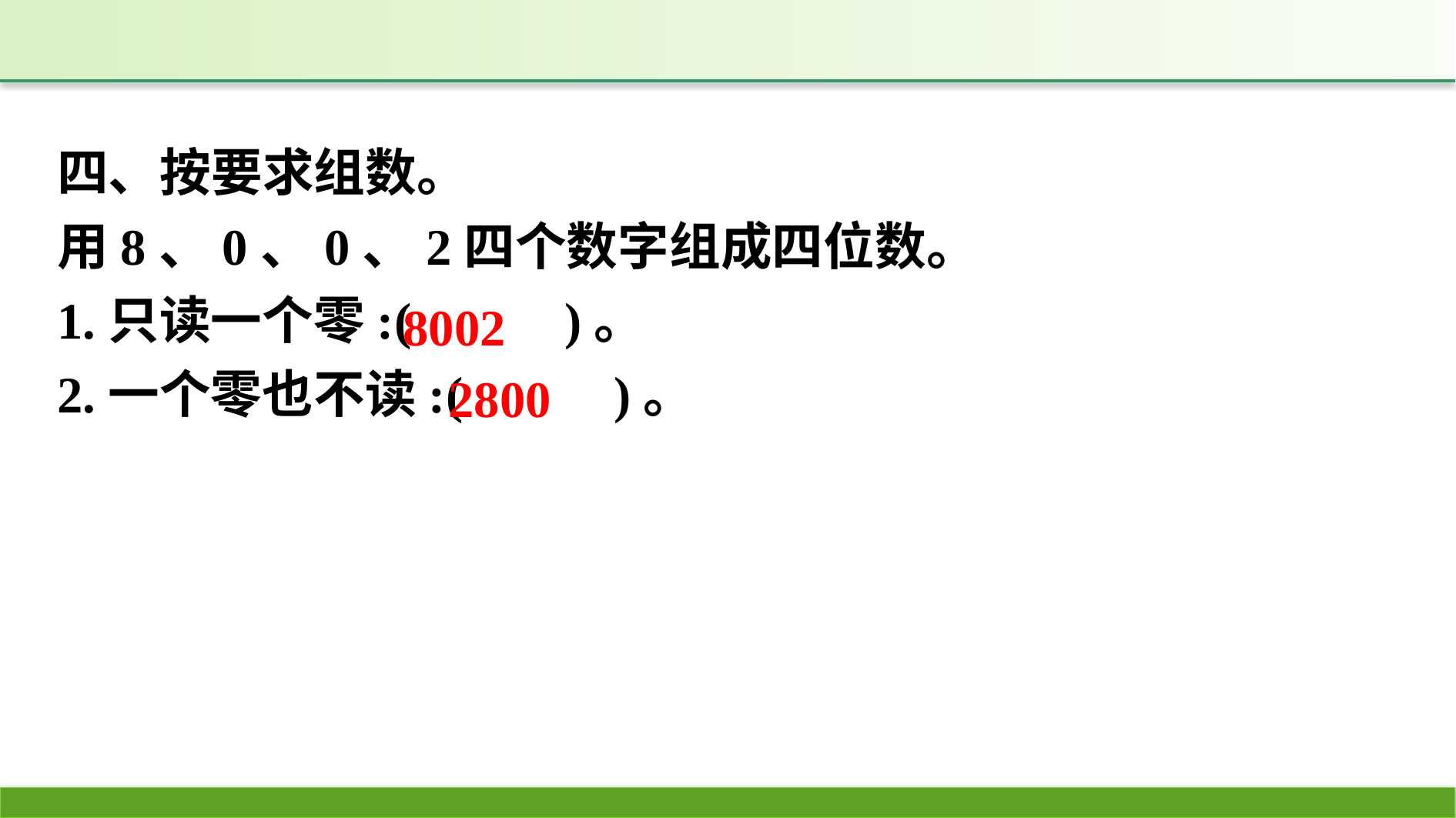

四、按要求组数。
用8、0、0、2四个数字组成四位数。
1.只读一个零:(  　　)。
2.一个零也不读:(　  　)。
8002
2800